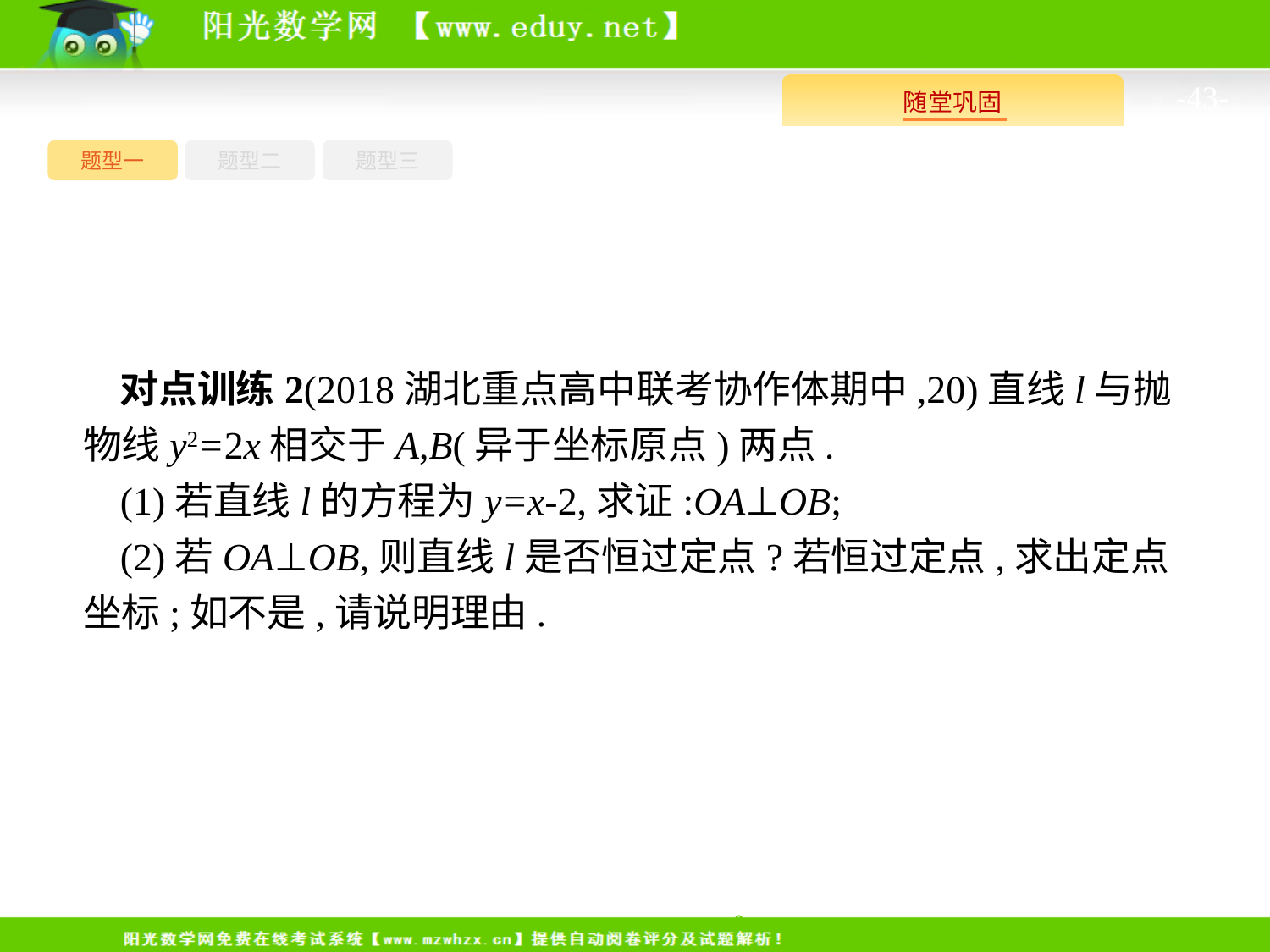

-43-
题型一
题型三
题型二
对点训练2(2018湖北重点高中联考协作体期中,20)直线l与抛物线y2=2x相交于A,B(异于坐标原点)两点.
(1)若直线l的方程为y=x-2,求证:OA⊥OB;
(2)若OA⊥OB,则直线l是否恒过定点?若恒过定点,求出定点坐标;如不是,请说明理由.